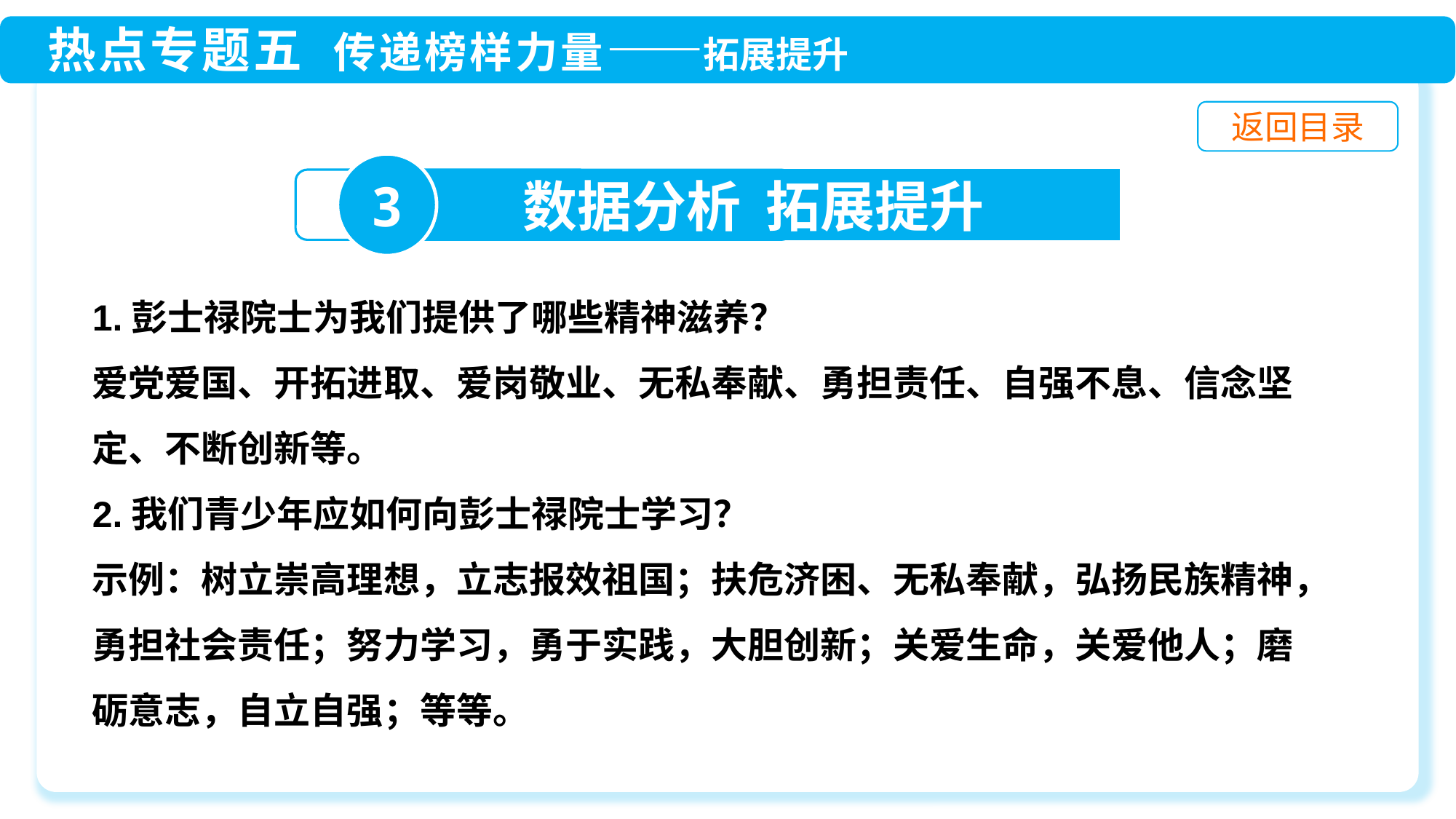

3

数据分析  拓展提升
1.彭士禄院士为我们提供了哪些精神滋养？
爱党爱国、开拓进取、爱岗敬业、无私奉献、勇担责任、自强不息、信念坚定、不断创新等。
2.我们青少年应如何向彭士禄院士学习？
示例：树立崇高理想，立志报效祖国；扶危济困、无私奉献，弘扬民族精神，勇担社会责任；努力学习，勇于实践，大胆创新；关爱生命，关爱他人；磨砺意志，自立自强；等等。